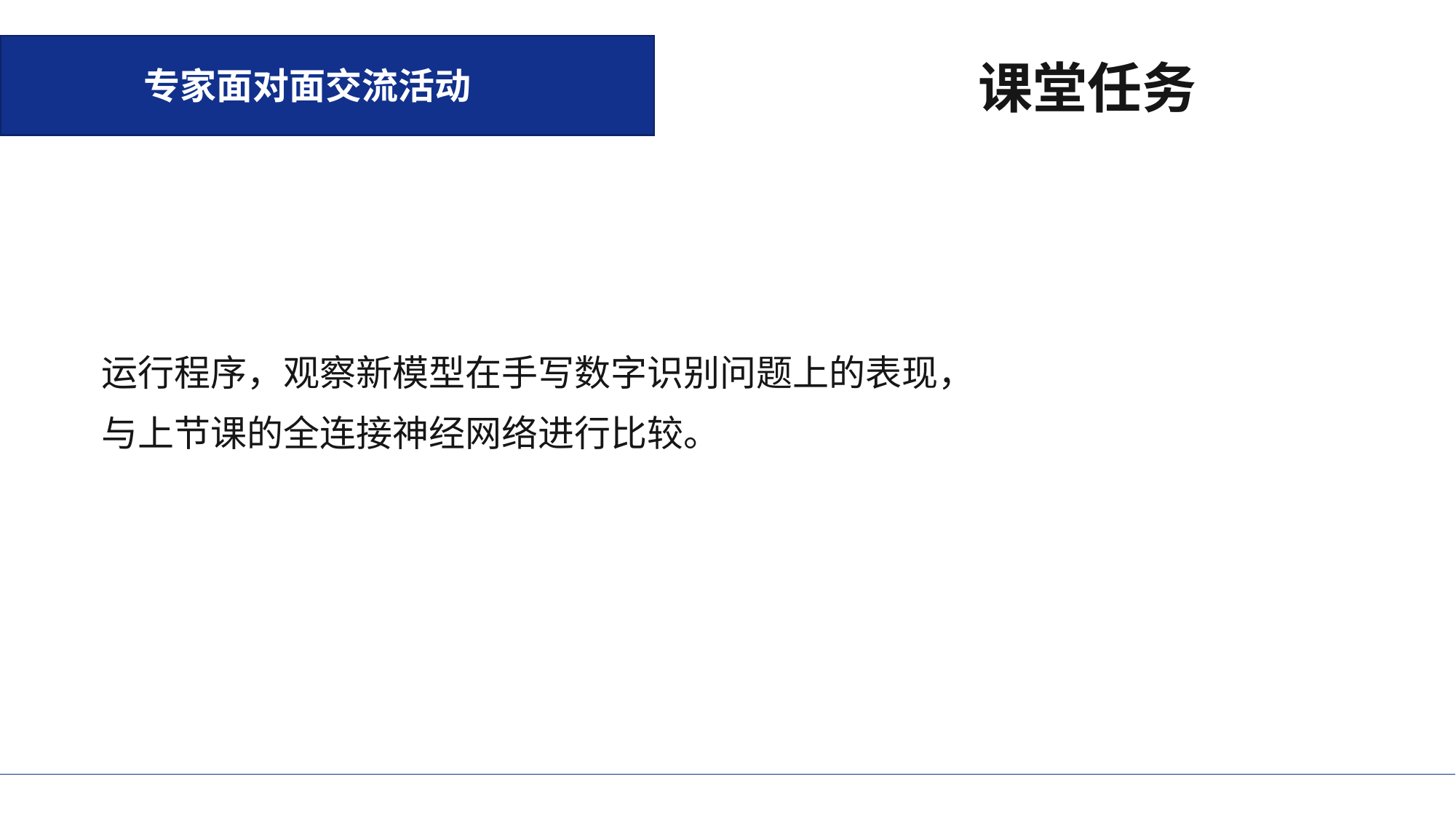

专家面对面交流活动
课堂任务

运行程序，观察新模型在手写数字识别问题上的表现，与上节课的全连接神经网络进行比较。